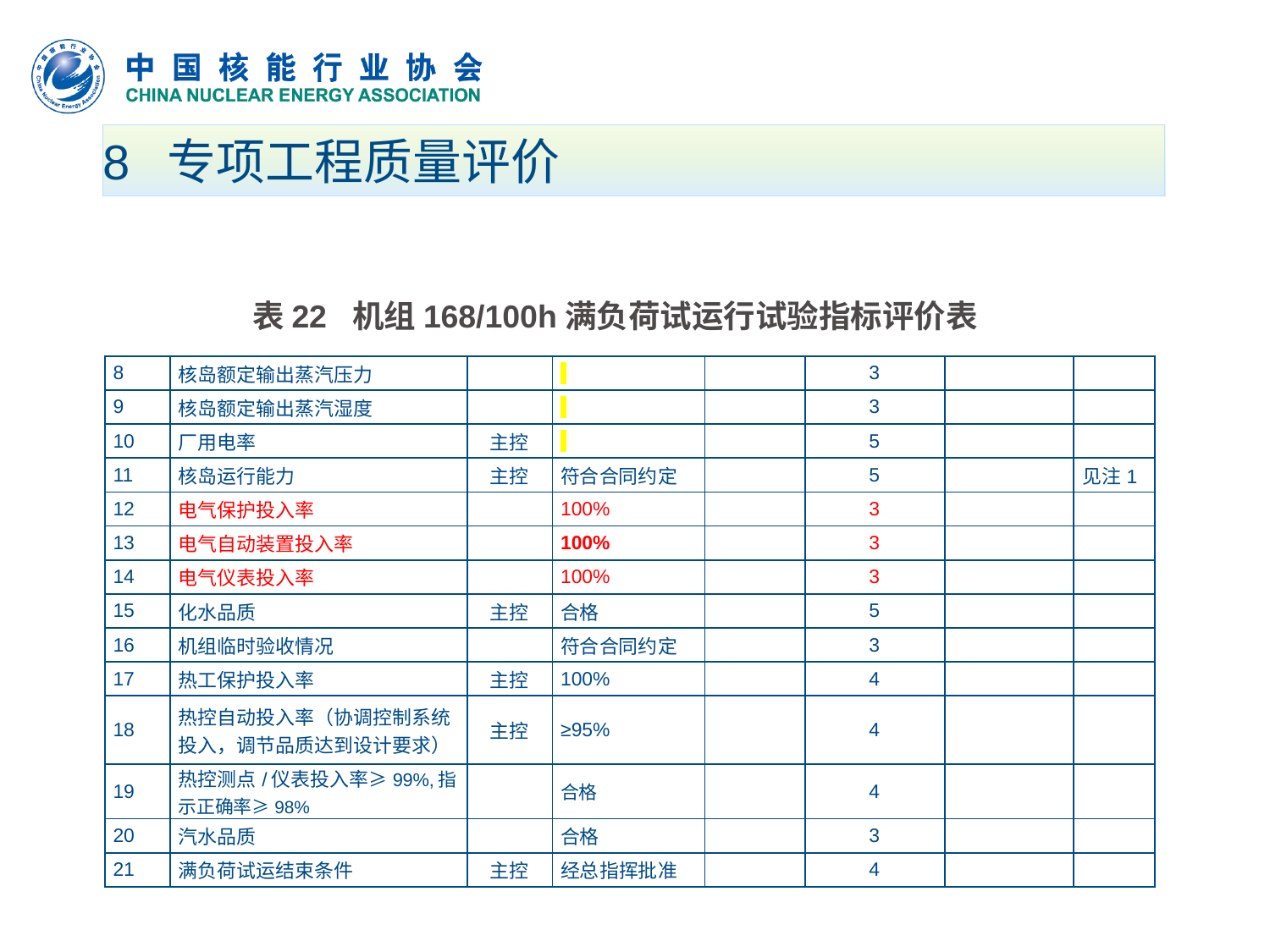

# 8  专项工程质量评价
                         表22  机组168/100h满负荷试运行试验指标评价表

| 8 | 核岛额定输出蒸汽压力 |  |  |  | 3 |  |  |
| --- | --- | --- | --- | --- | --- | --- | --- |
| 9 | 核岛额定输出蒸汽湿度 |  |  |  | 3 |  |  |
| 10 | 厂用电率 | 主控 |  |  | 5 |  |  |
| 11 | 核岛运行能力 | 主控 | 符合合同约定 |  | 5 |  | 见注1 |
| 12 | 电气保护投入率 |  | 100% |  | 3 |  |  |
| 13 | 电气自动装置投入率 |  | 100% |  | 3 |  |  |
| 14 | 电气仪表投入率 |  | 100% |  | 3 |  |  |
| 15 | 化水品质 | 主控 | 合格 |  | 5 |  |  |
| 16 | 机组临时验收情况 |  | 符合合同约定 |  | 3 |  |  |
| 17 | 热工保护投入率 | 主控 | 100% |  | 4 |  |  |
| 18 | 热控自动投入率（协调控制系统投入，调节品质达到设计要求） | 主控 | ≥95% |  | 4 |  |  |
| 19 | 热控测点/仪表投入率≥99%,指示正确率≥98% |  | 合格 |  | 4 |  |  |
| 20 | 汽水品质 |  | 合格 |  | 3 |  |  |
| 21 | 满负荷试运结束条件 | 主控 | 经总指挥批准 |  | 4 |  |  |